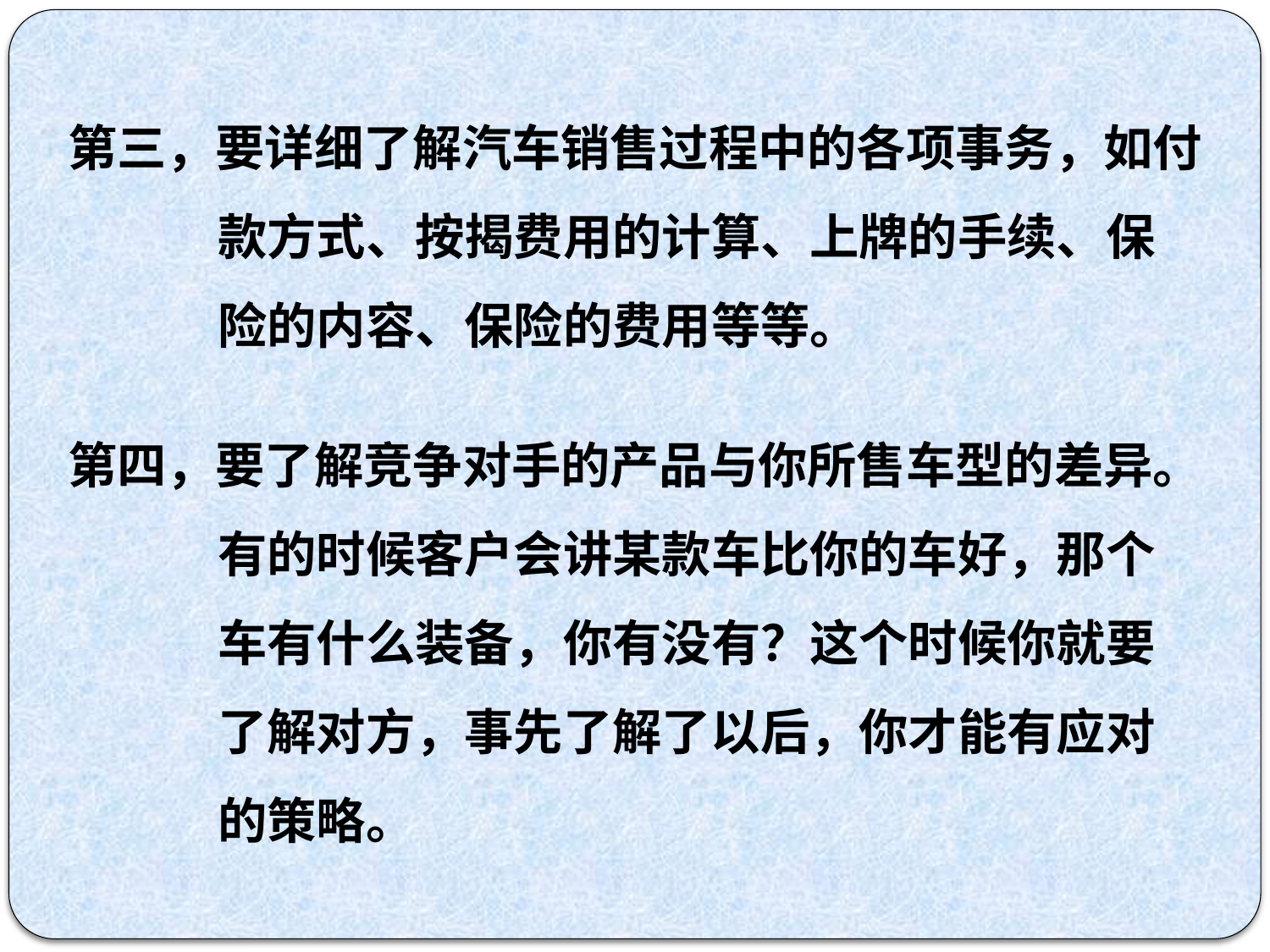

第三，要详细了解汽车销售过程中的各项事务，如付款方式、按揭费用的计算、上牌的手续、保险的内容、保险的费用等等。

第四，要了解竞争对手的产品与你所售车型的差异。有的时候客户会讲某款车比你的车好，那个车有什么装备，你有没有？这个时候你就要了解对方，事先了解了以后，你才能有应对的策略。